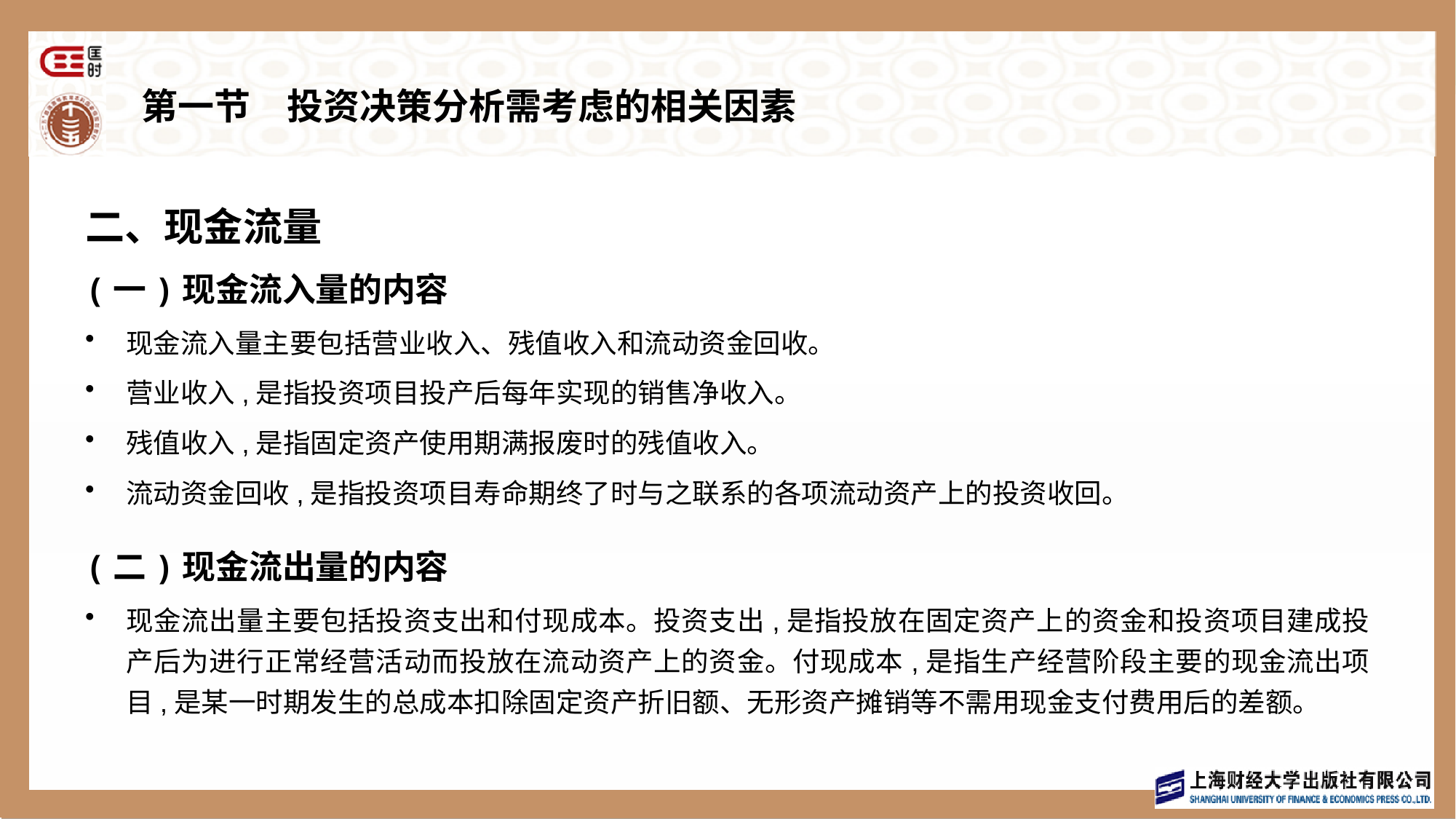

# 第一节　投资决策分析需考虑的相关因素
二、现金流量
(一)现金流入量的内容
现金流入量主要包括营业收入、残值收入和流动资金回收。
营业收入,是指投资项目投产后每年实现的销售净收入。
残值收入,是指固定资产使用期满报废时的残值收入。
流动资金回收,是指投资项目寿命期终了时与之联系的各项流动资产上的投资收回。
(二)现金流出量的内容
现金流出量主要包括投资支出和付现成本。投资支出,是指投放在固定资产上的资金和投资项目建成投产后为进行正常经营活动而投放在流动资产上的资金。付现成本,是指生产经营阶段主要的现金流出项目,是某一时期发生的总成本扣除固定资产折旧额、无形资产摊销等不需用现金支付费用后的差额。